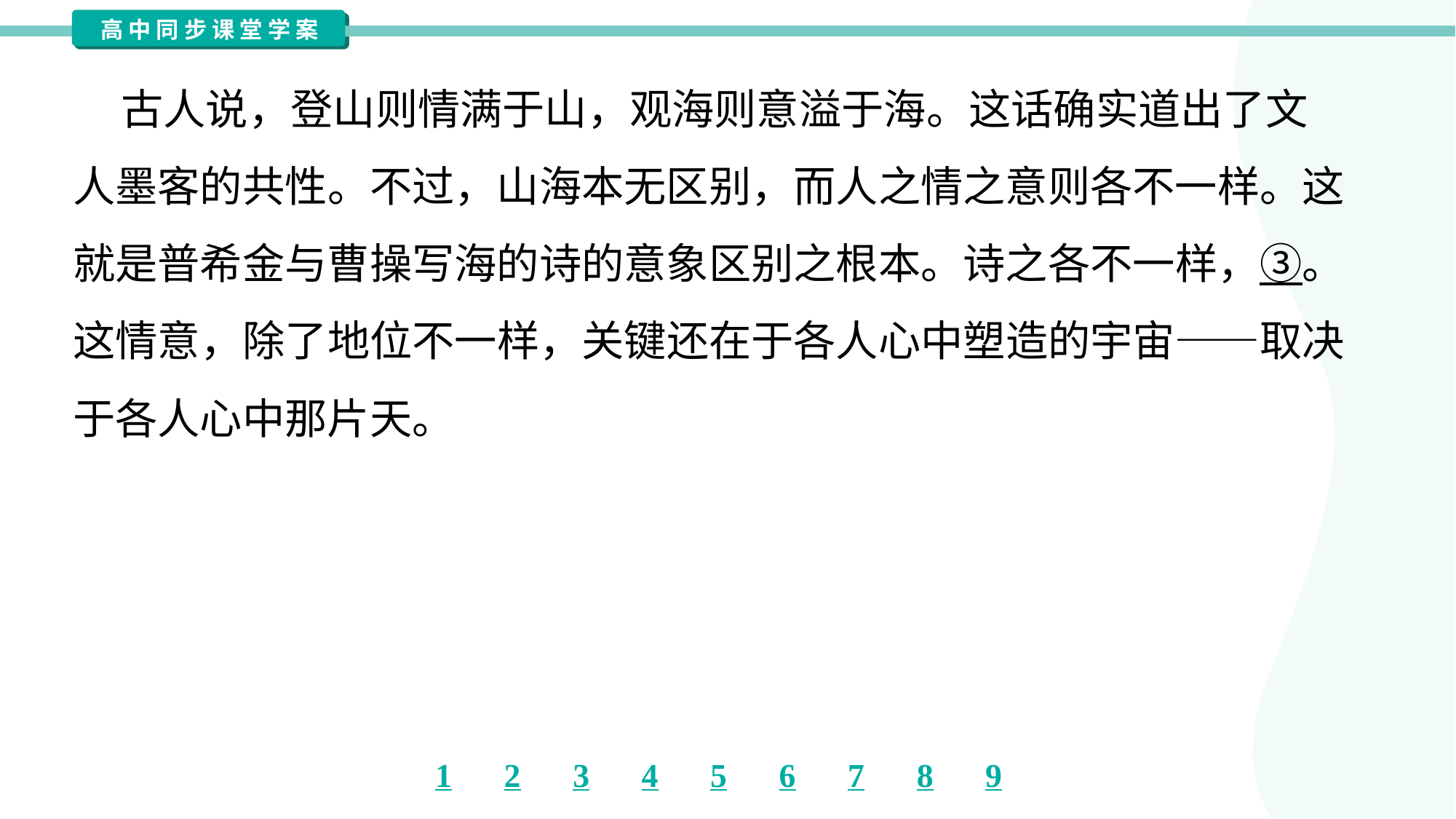

古人说，登山则情满于山，观海则意溢于海。这话确实道出了文
人墨客的共性。不过，山海本无区别，而人之情之意则各不一样。这
就是普希金与曹操写海的诗的意象区别之根本。诗之各不一样，③。
这情意，除了地位不一样，关键还在于各人心中塑造的宇宙——取决
于各人心中那片天。